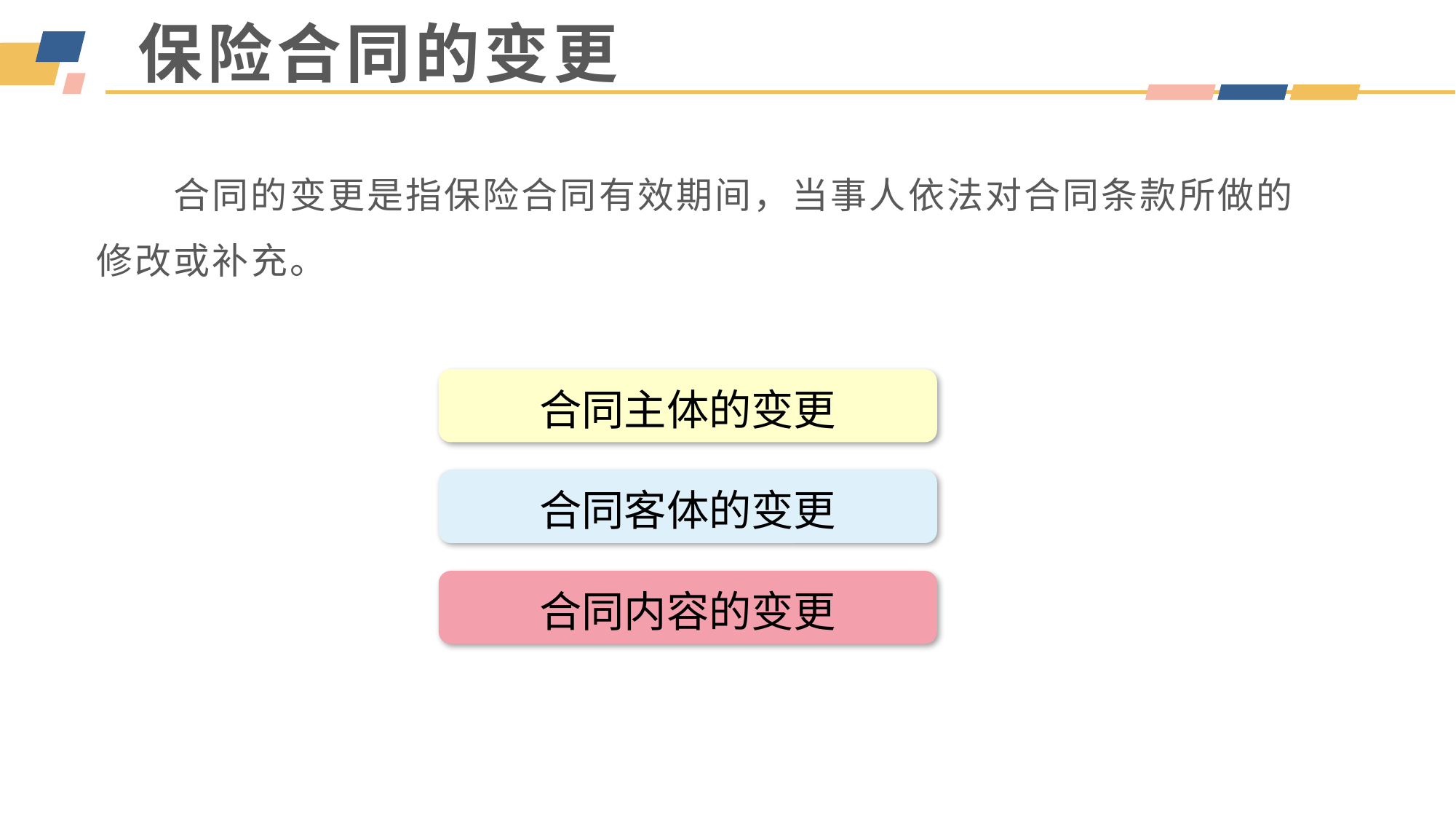

# 保险合同的变更

　　合同的变更是指保险合同有效期间，当事人依法对合同条款所做的修改或补充。
合同主体的变更
合同客体的变更
合同内容的变更